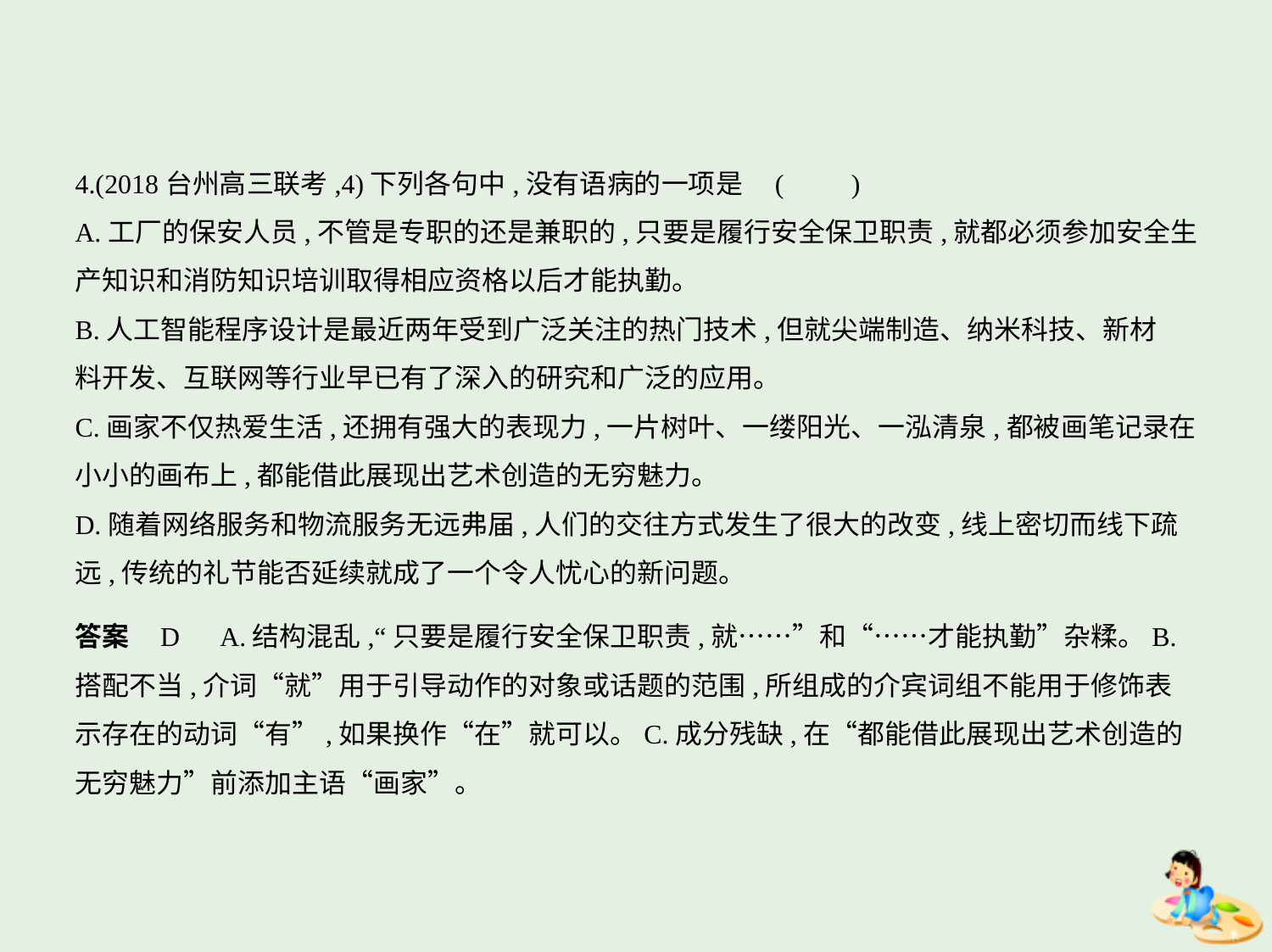

4.(2018台州高三联考,4)下列各句中,没有语病的一项是 (　　)
A.工厂的保安人员,不管是专职的还是兼职的,只要是履行安全保卫职责,就都必须参加安全生
产知识和消防知识培训取得相应资格以后才能执勤。
B.人工智能程序设计是最近两年受到广泛关注的热门技术,但就尖端制造、纳米科技、新材
料开发、互联网等行业早已有了深入的研究和广泛的应用。
C.画家不仅热爱生活,还拥有强大的表现力,一片树叶、一缕阳光、一泓清泉,都被画笔记录在
小小的画布上,都能借此展现出艺术创造的无穷魅力。
D.随着网络服务和物流服务无远弗届,人们的交往方式发生了很大的改变,线上密切而线下疏
远,传统的礼节能否延续就成了一个令人忧心的新问题。
答案    D　A.结构混乱,“只要是履行安全保卫职责,就……”和“……才能执勤”杂糅。B.
搭配不当,介词“就”用于引导动作的对象或话题的范围,所组成的介宾词组不能用于修饰表
示存在的动词“有”,如果换作“在”就可以。C.成分残缺,在“都能借此展现出艺术创造的
无穷魅力”前添加主语“画家”。